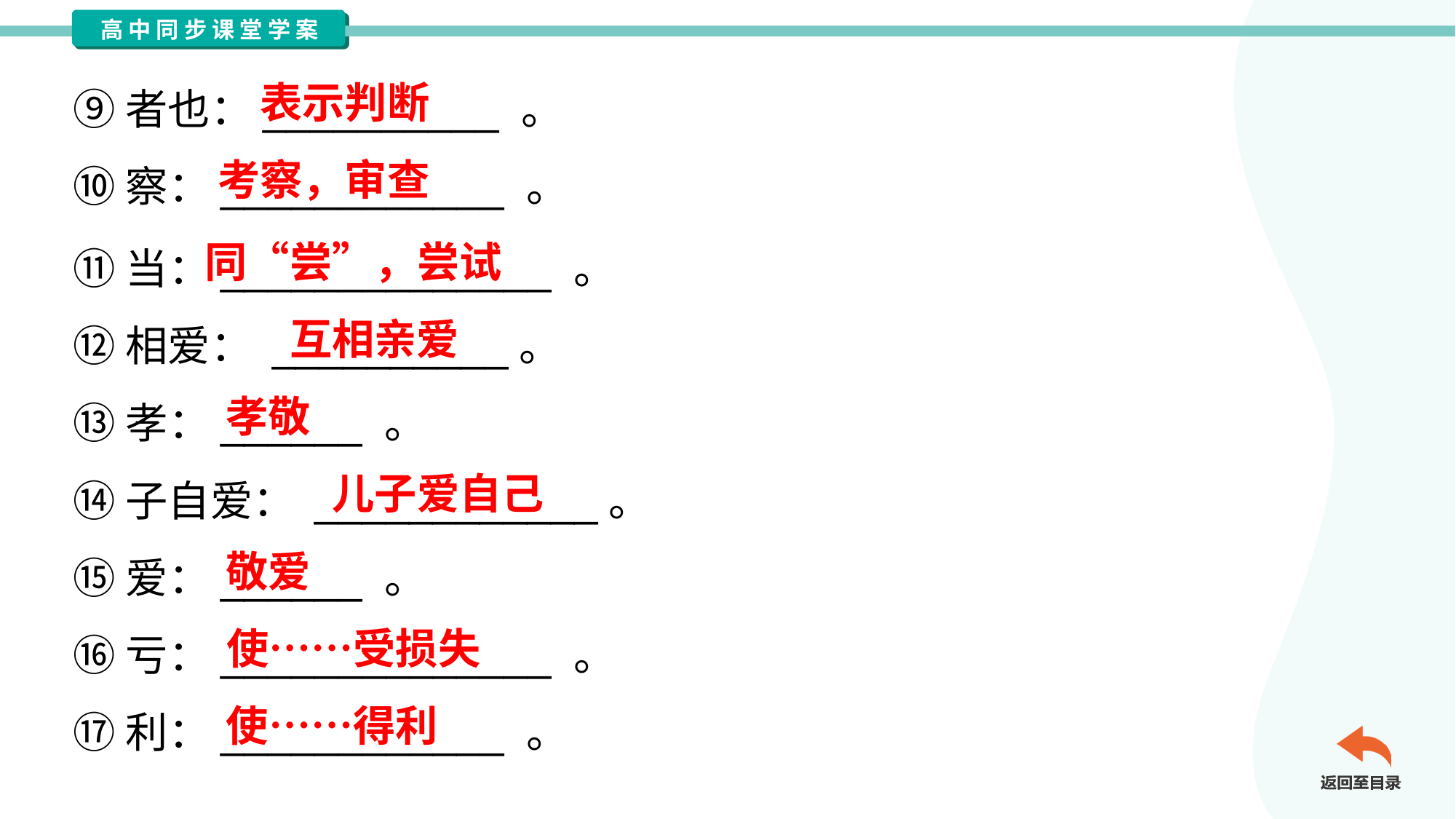

表示判断
⑨者也：__________ 。
⑩察：____________ 。
考察，审查
同“尝”，尝试
⑪当：______________ 。
⑫相爱： __________。
⑬孝：______ 。
⑭子自爱： ____________。
⑮爱：______ 。
⑯亏：______________ 。
⑰利：____________ 。

互相亲爱
孝敬
儿子爱自己
敬爱
使……受损失
使……得利